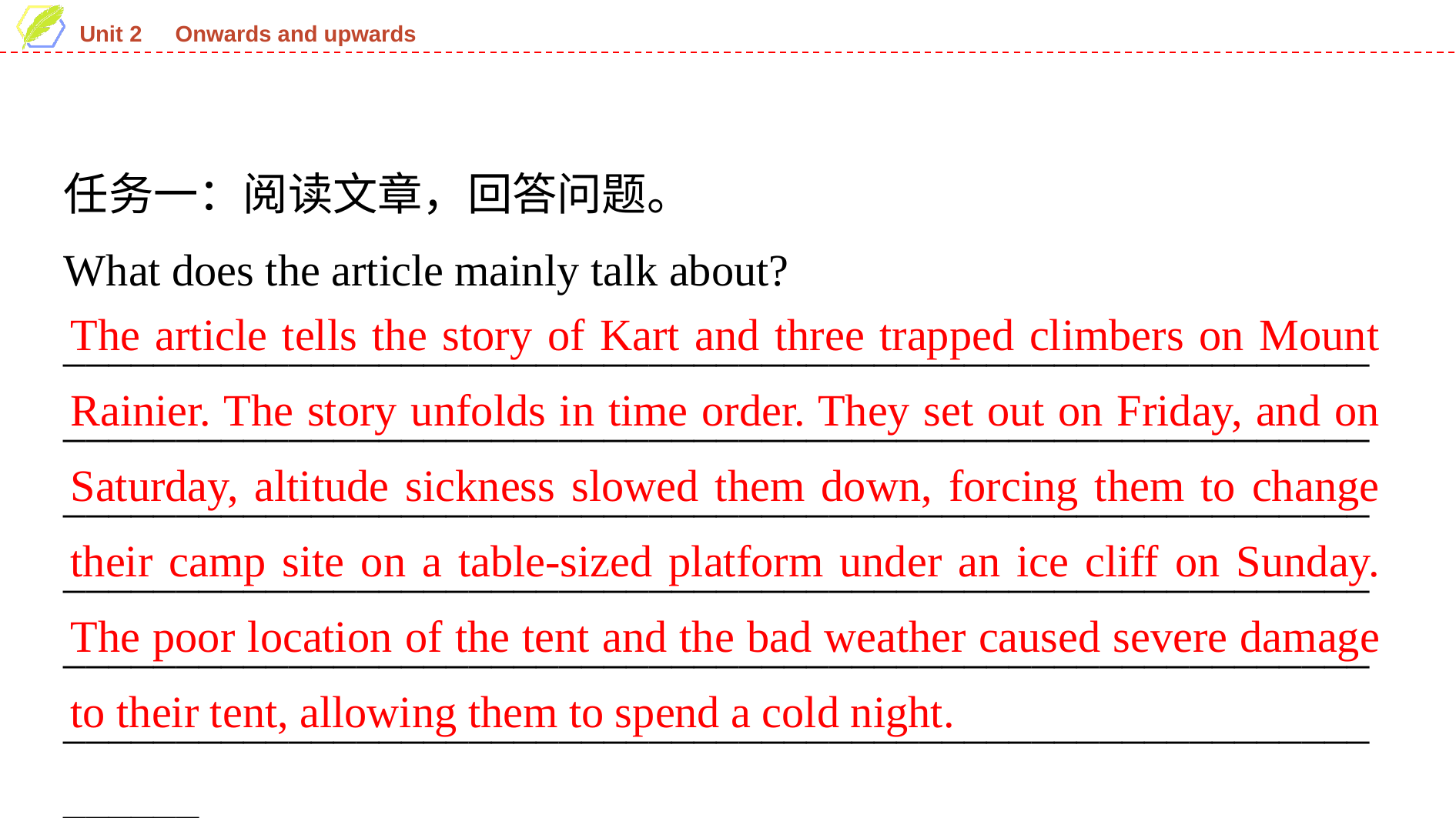

任务一：阅读文章，回答问题。
What does the article mainly talk about?
__________________________________________________________________________________________________________________________________________________________________________________________________________________________________________________________________________________________________________________________________________________________________
The article tells the story of Kart and three trapped climbers on Mount Rainier. The story unfolds in time order. They set out on Friday, and on Saturday, altitude sickness slowed them down, forcing them to change their camp site on a table-sized platform under an ice cliff on Sunday. The poor location of the tent and the bad weather caused severe damage to their tent, allowing them to spend a cold night.